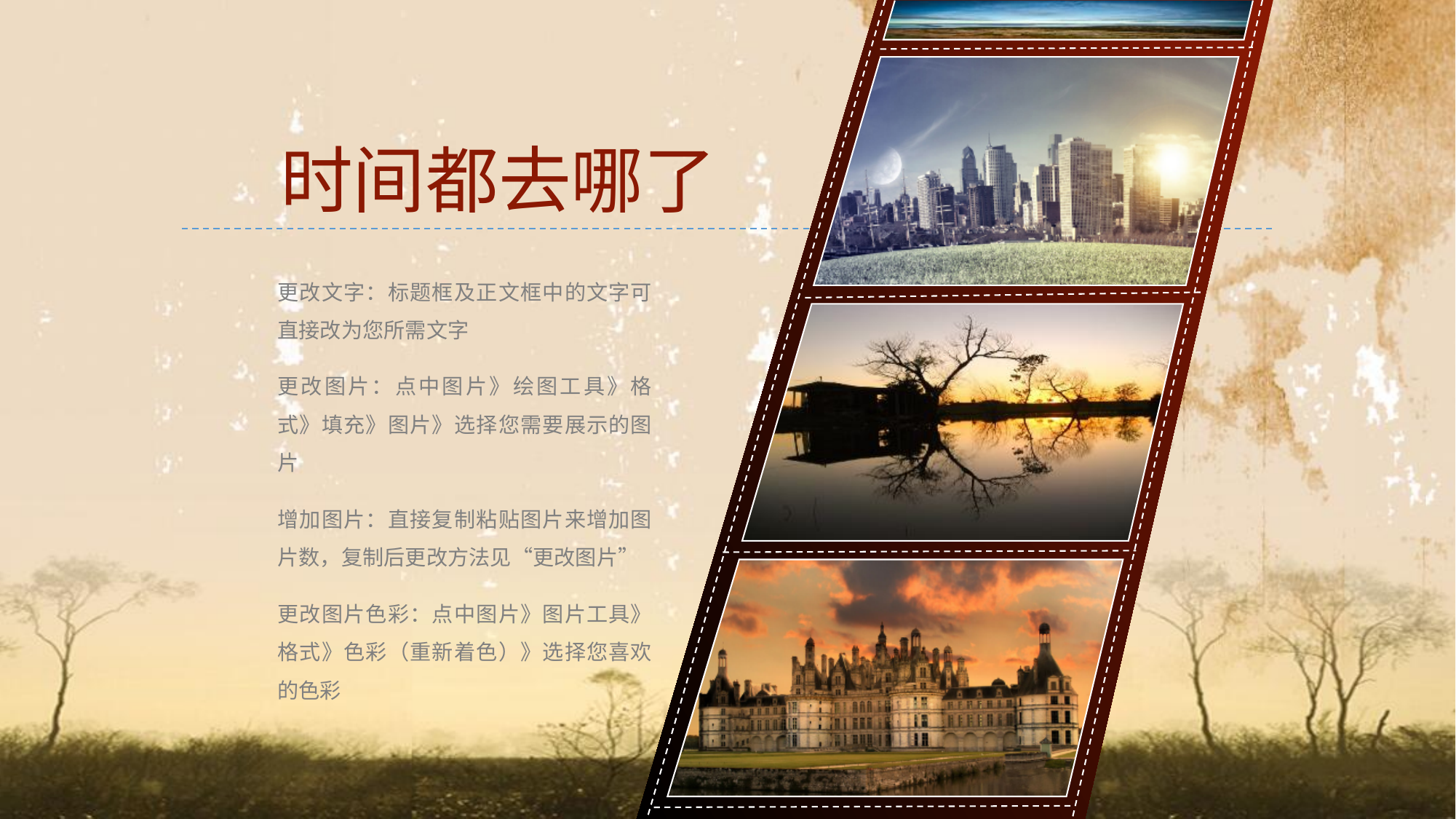

时间都去哪了
更改文字：标题框及正文框中的文字可直接改为您所需文字
更改图片：点中图片》绘图工具》格式》填充》图片》选择您需要展示的图片
增加图片：直接复制粘贴图片来增加图片数，复制后更改方法见“更改图片”
更改图片色彩：点中图片》图片工具》格式》色彩（重新着色）》选择您喜欢的色彩